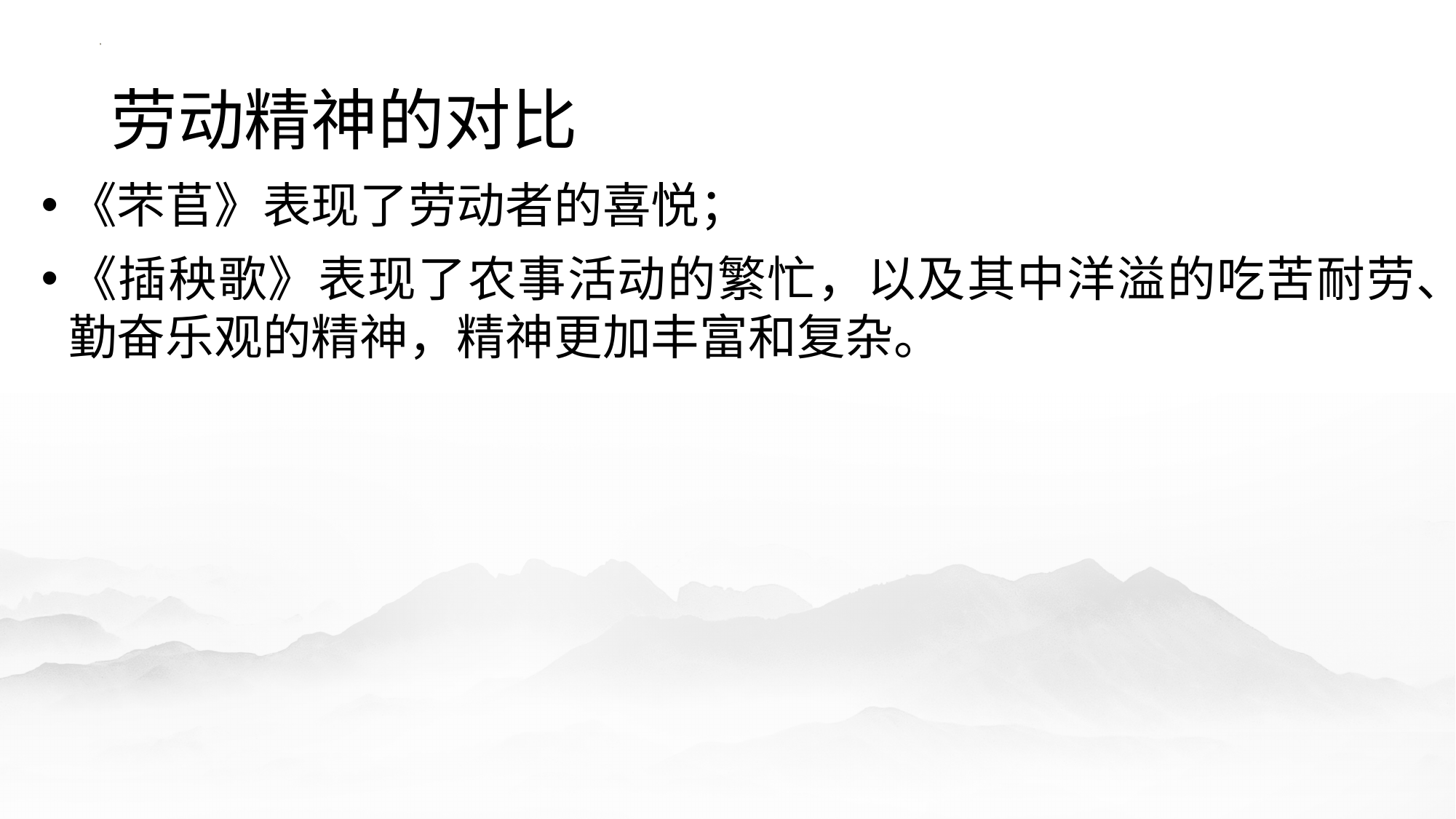

# 劳动精神的对比
《芣苢》表现了劳动者的喜悦；
《插秧歌》表现了农事活动的繁忙，以及其中洋溢的吃苦耐劳、勤奋乐观的精神，精神更加丰富和复杂。